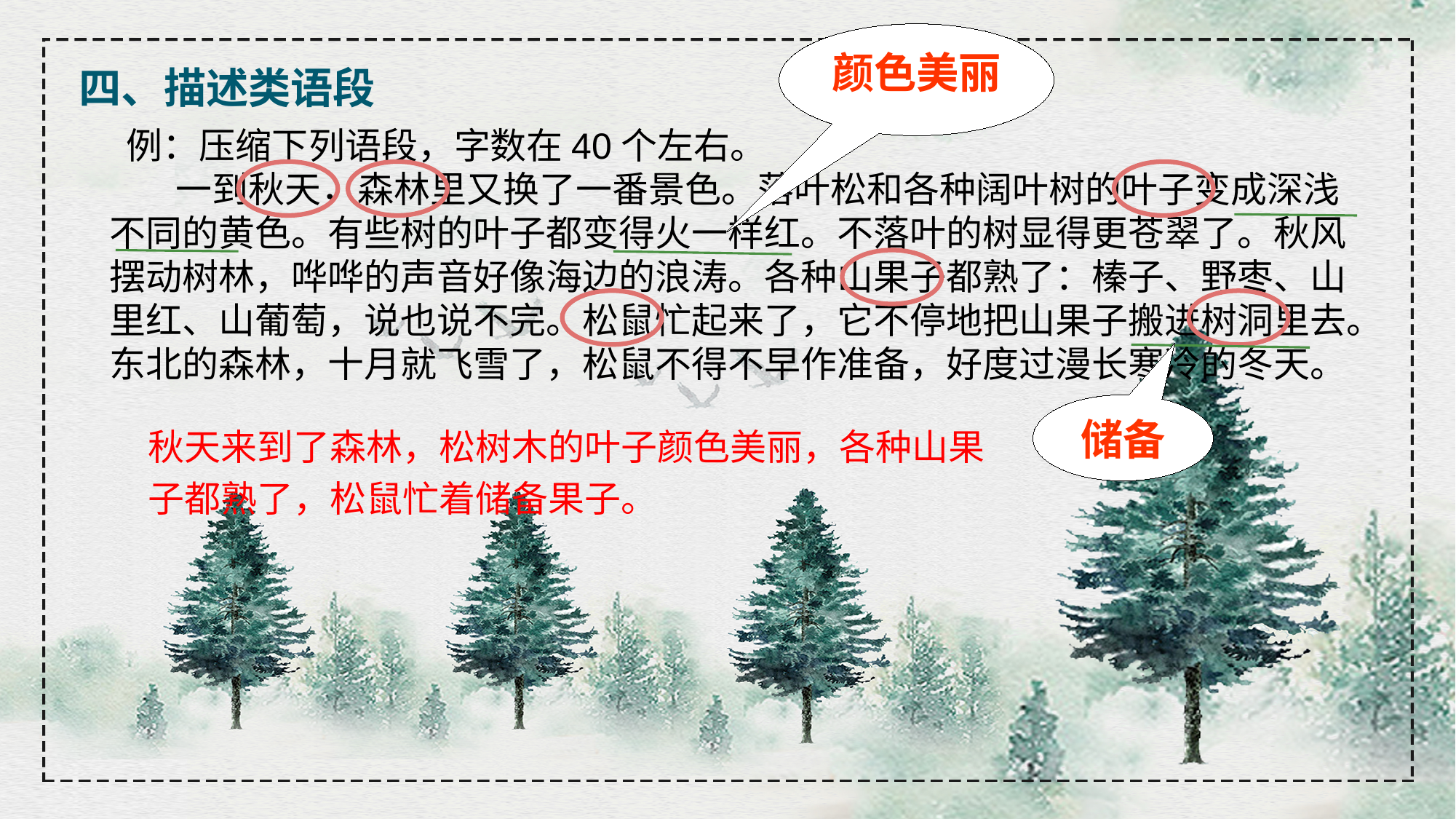

颜色美丽
四、描述类语段
 例：压缩下列语段，字数在40个左右。
       一到秋天，森林里又换了一番景色。落叶松和各种阔叶树的叶子变成深浅不同的黄色。有些树的叶子都变得火一样红。不落叶的树显得更苍翠了。秋风摆动树林，哗哗的声音好像海边的浪涛。各种山果子都熟了：榛子、野枣、山里红、山葡萄，说也说不完。松鼠忙起来了，它不停地把山果子搬进树洞里去。东北的森林，十月就飞雪了，松鼠不得不早作准备，好度过漫长寒冷的冬天。

储备
秋天来到了森林，松树木的叶子颜色美丽，各种山果子都熟了，松鼠忙着储备果子。